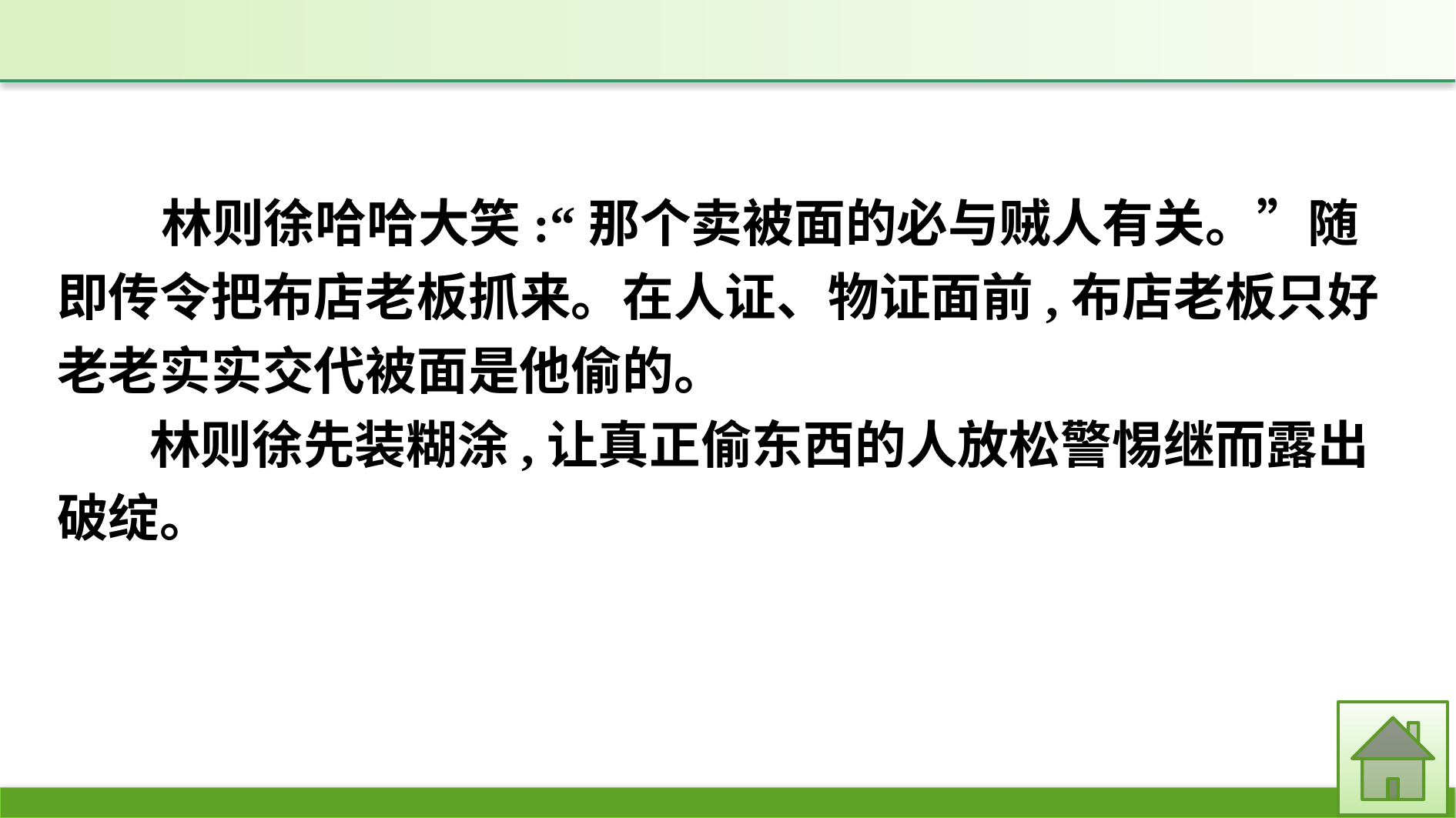

林则徐哈哈大笑:“那个卖被面的必与贼人有关。”随即传令把布店老板抓来。在人证、物证面前,布店老板只好老老实实交代被面是他偷的。
   林则徐先装糊涂,让真正偷东西的人放松警惕继而露出破绽。